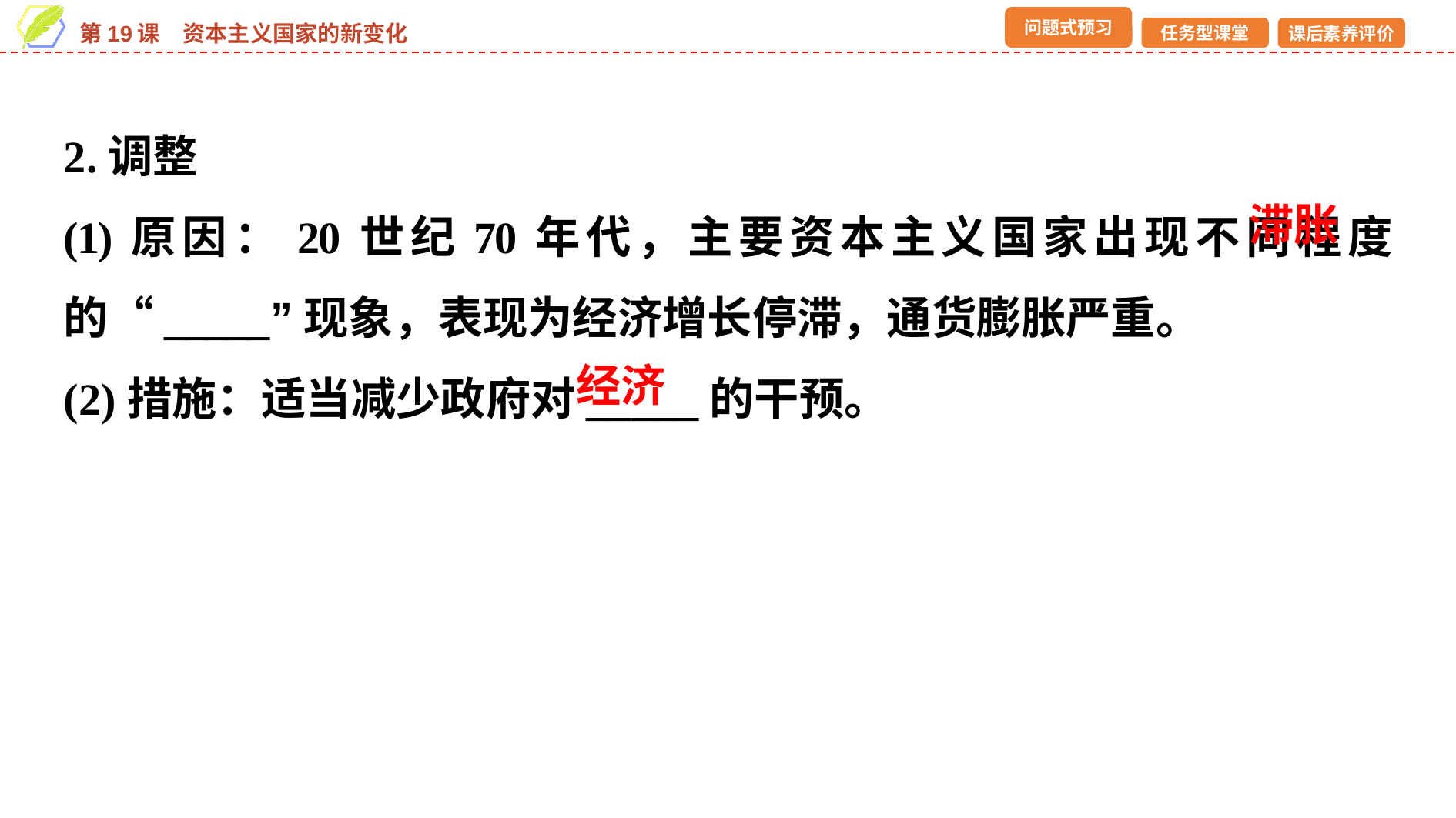

2.调整
(1)原因：20世纪70年代，主要资本主义国家出现不同程度的“_____”现象，表现为经济增长停滞，通货膨胀严重。
(2)措施：适当减少政府对_____的干预。
滞胀
经济